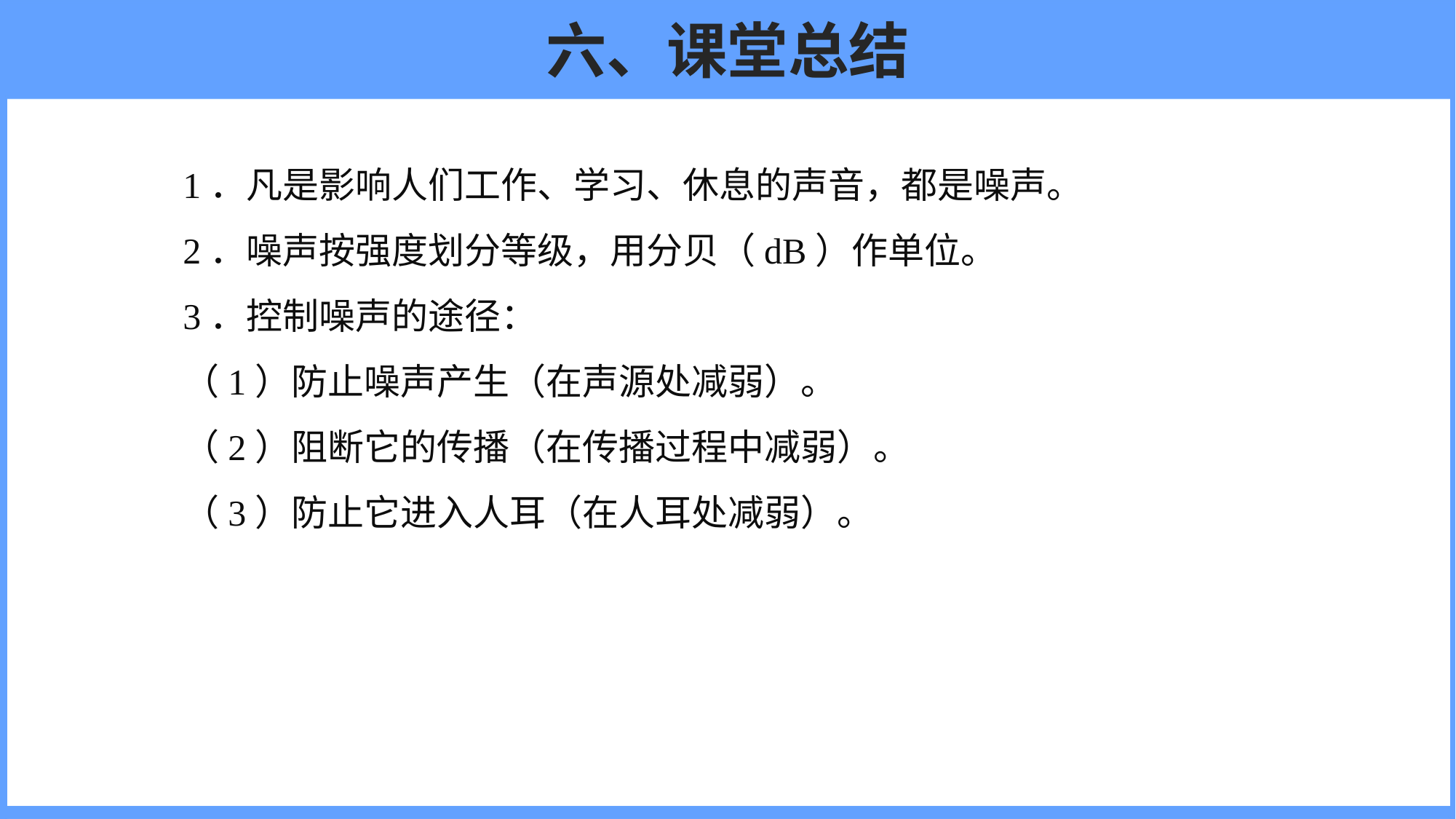

# 六、课堂总结
1．凡是影响人们工作、学习、休息的声音，都是噪声。
2．噪声按强度划分等级，用分贝（dB）作单位。
3．控制噪声的途径：
（1）防止噪声产生（在声源处减弱）。
（2）阻断它的传播（在传播过程中减弱）。
（3）防止它进入人耳（在人耳处减弱）。